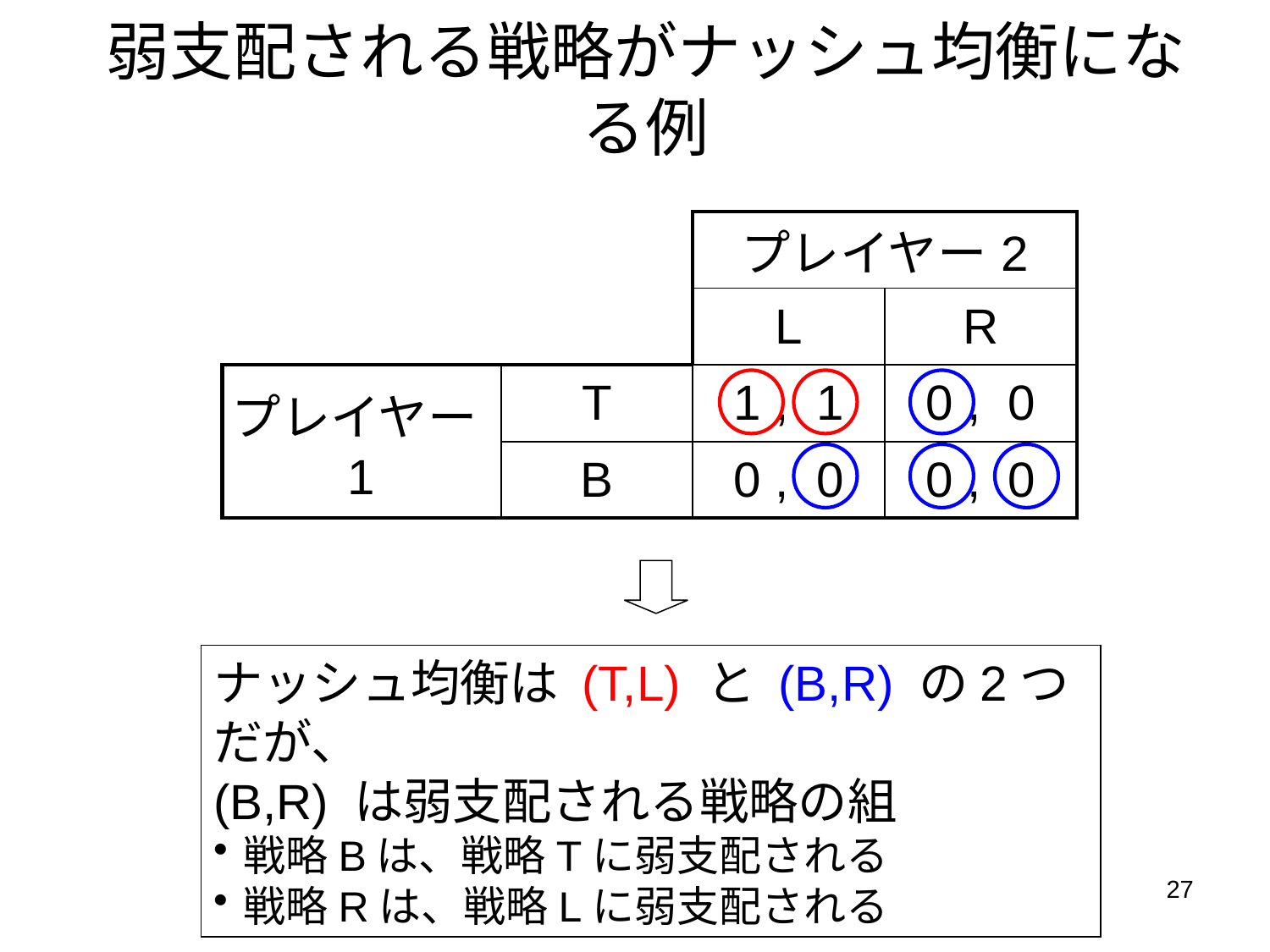

# 弱支配される戦略がナッシュ均衡になる例
|  |  | プレイヤー2 |  |
| --- | --- | --- | --- |
|  |  | L | R |
| プレイヤー1 | T | 1 , 1 | 0 , 0 |
|  | B | 0 , 0 | 0 , 0 |

ナッシュ均衡は (T,L) と (B,R) の2つだが、
(B,R) は弱支配される戦略の組
戦略Bは、戦略Tに弱支配される
戦略Rは、戦略Lに弱支配される
27